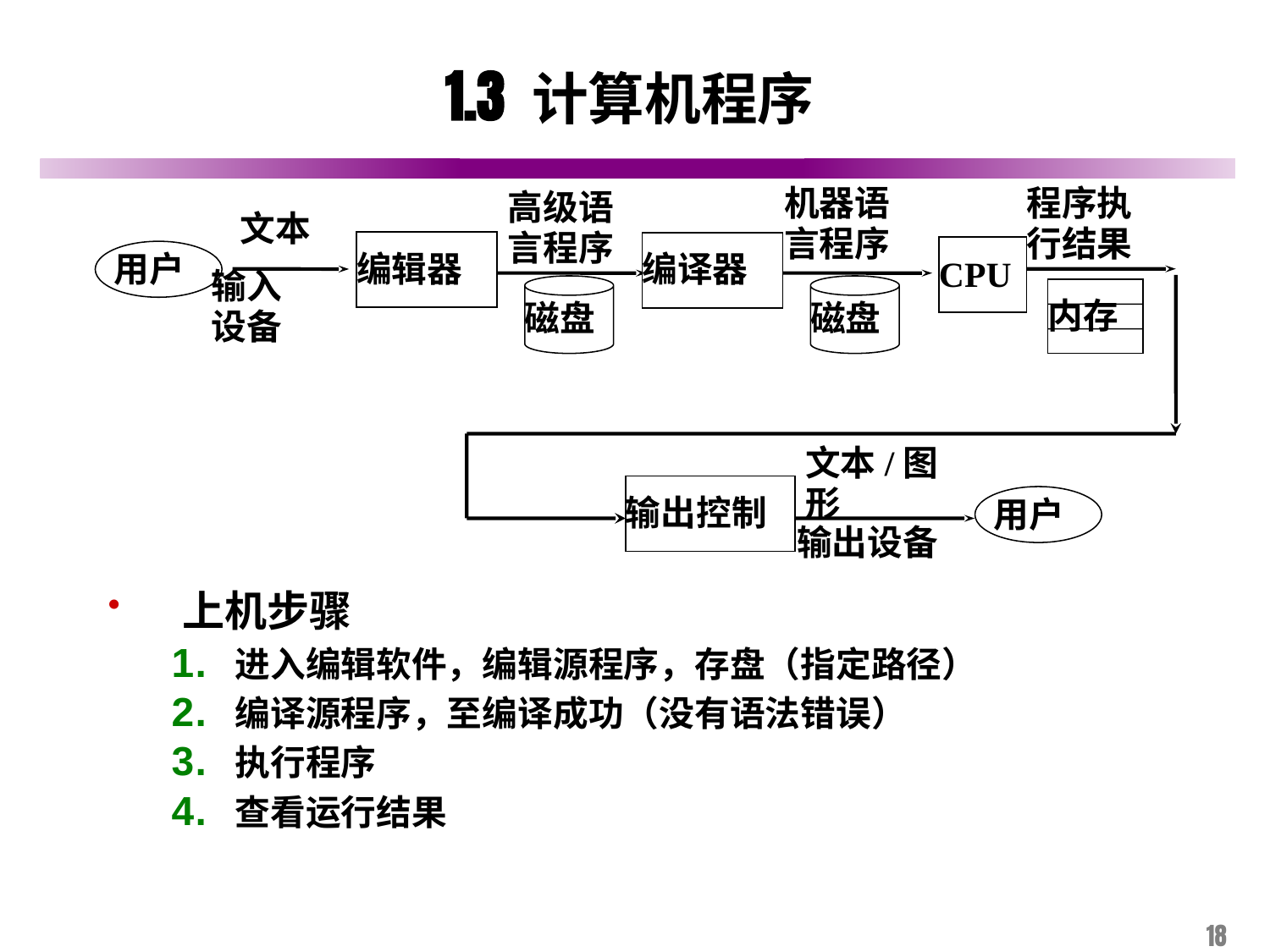

# 1.3 计算机程序
机器语言程序
程序执行结果
高级语言程序
文本

上机步骤
进入编辑软件，编辑源程序，存盘（指定路径）
编译源程序，至编译成功（没有语法错误）
执行程序
查看运行结果
编辑器
编译器
CPU
用户

磁盘
磁盘
内存

输入
设备

文本/图形
输出控制
用户

输出设备
18